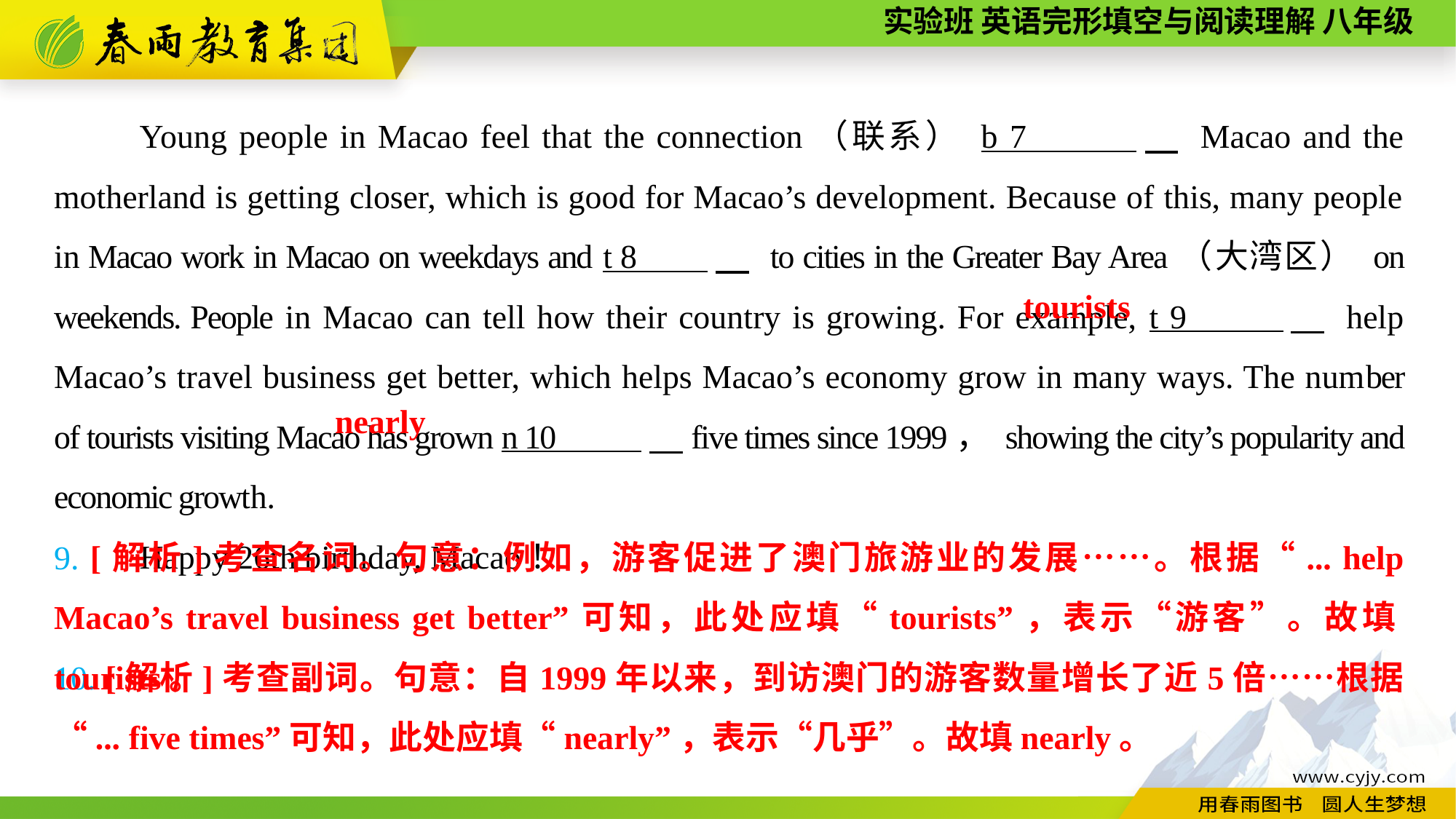

Young people in Macao feel that the connection（联系） b 7         　 Macao and the motherland is getting closer, which is good for Macao’s development. Because of this, many people in Macao work in Macao on weekdays and t 8       　 to cities in the Greater Bay Area（大湾区） on weekends. People in Macao can tell how their country is growing. For example, t 9        　 help Macao’s travel business get better, which helps Macao’s economy grow in many ways. The number of tourists visiting Macao has grown n 10           ，five times since 1999， showing the city’s popularity and economic growth.
Happy 26th birthday, Macao！
tourists
nearly
9. [解析]考查名词。句意：例如，游客促进了澳门旅游业的发展……。根据“... help Macao’s travel business get better”可知，此处应填“tourists”，表示“游客”。故填tourists。
10. [解析]考查副词。句意：自1999年以来，到访澳门的游客数量增长了近5倍……根据“... five times”可知，此处应填“nearly”，表示“几乎”。故填nearly。